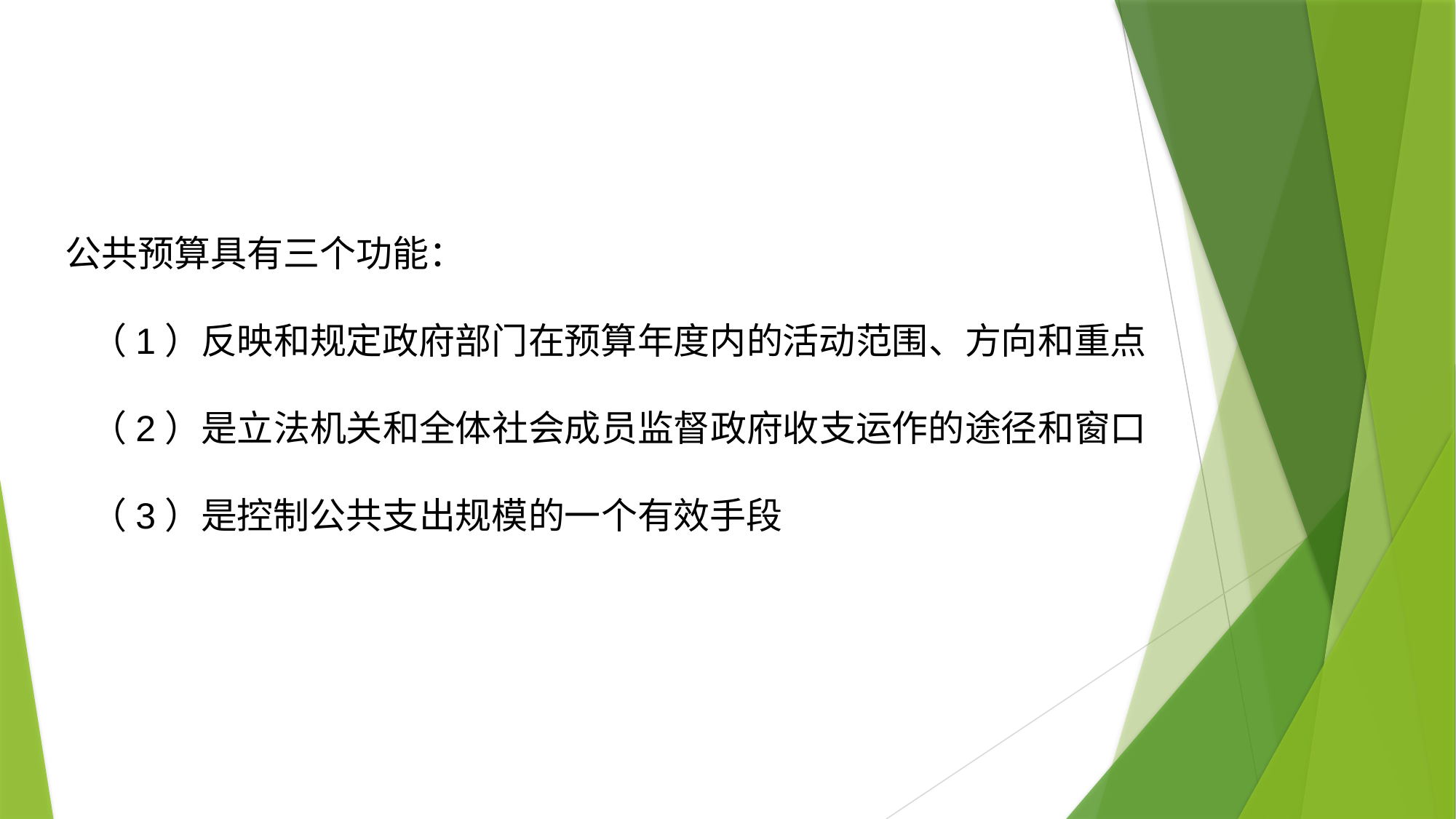

公共预算具有三个功能：
  （1）反映和规定政府部门在预算年度内的活动范围、方向和重点
  （2）是立法机关和全体社会成员监督政府收支运作的途径和窗口
  （3）是控制公共支出规模的一个有效手段